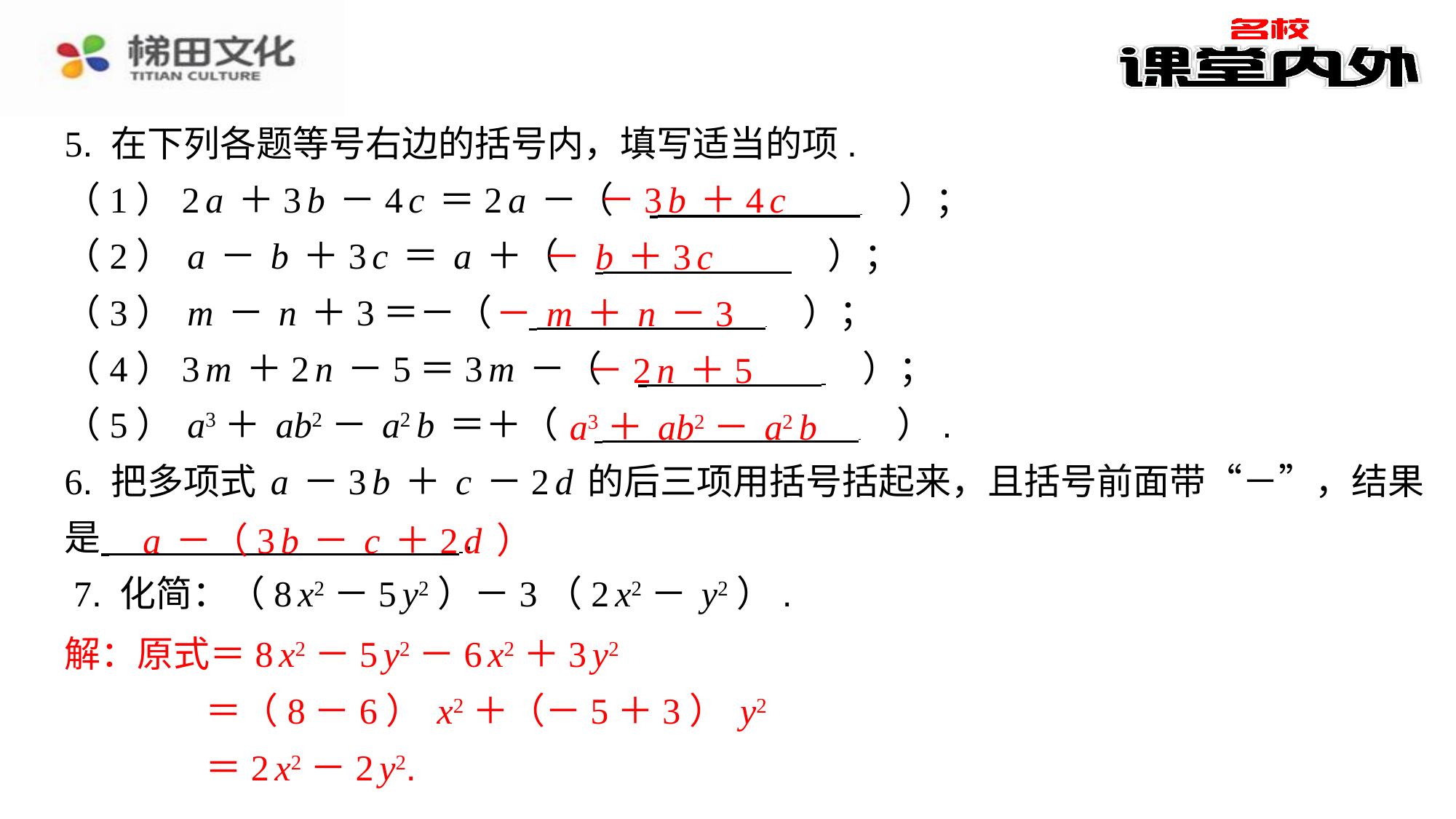

5. 在下列各题等号右边的括号内，填写适当的项.
（1）2a＋3b－4c＝2a－（　                                　）；
（2）a－b＋3c＝a＋（　                             　）；
（3）m－n＋3＝－（　                                    　）；
（4）3m＋2n－5＝3m－（　                            　）；
（5）a3＋ab2－a2b＝＋（　                                        　）.
6. 把多项式a－3b＋c－2d的后三项用括号括起来，且括号前面带“－”，结果
是                                                      ⁠.
 7. 化简：（8x2－5y2）－3（2x2－y2）.
解：原式＝8x2－5y2－6x2＋3y2
＝（8－6）x2＋（－5＋3）y2
＝2x2－2y2.
－3b＋4c
－b＋3c
－m＋n－3
－2n＋5
a3＋ab2－a2b
a－（3b－c＋2d）
解：原式＝8x2－5y2－6x2＋3y2
＝（8－6）x2＋（－5＋3）y2
＝2x2－2y2.